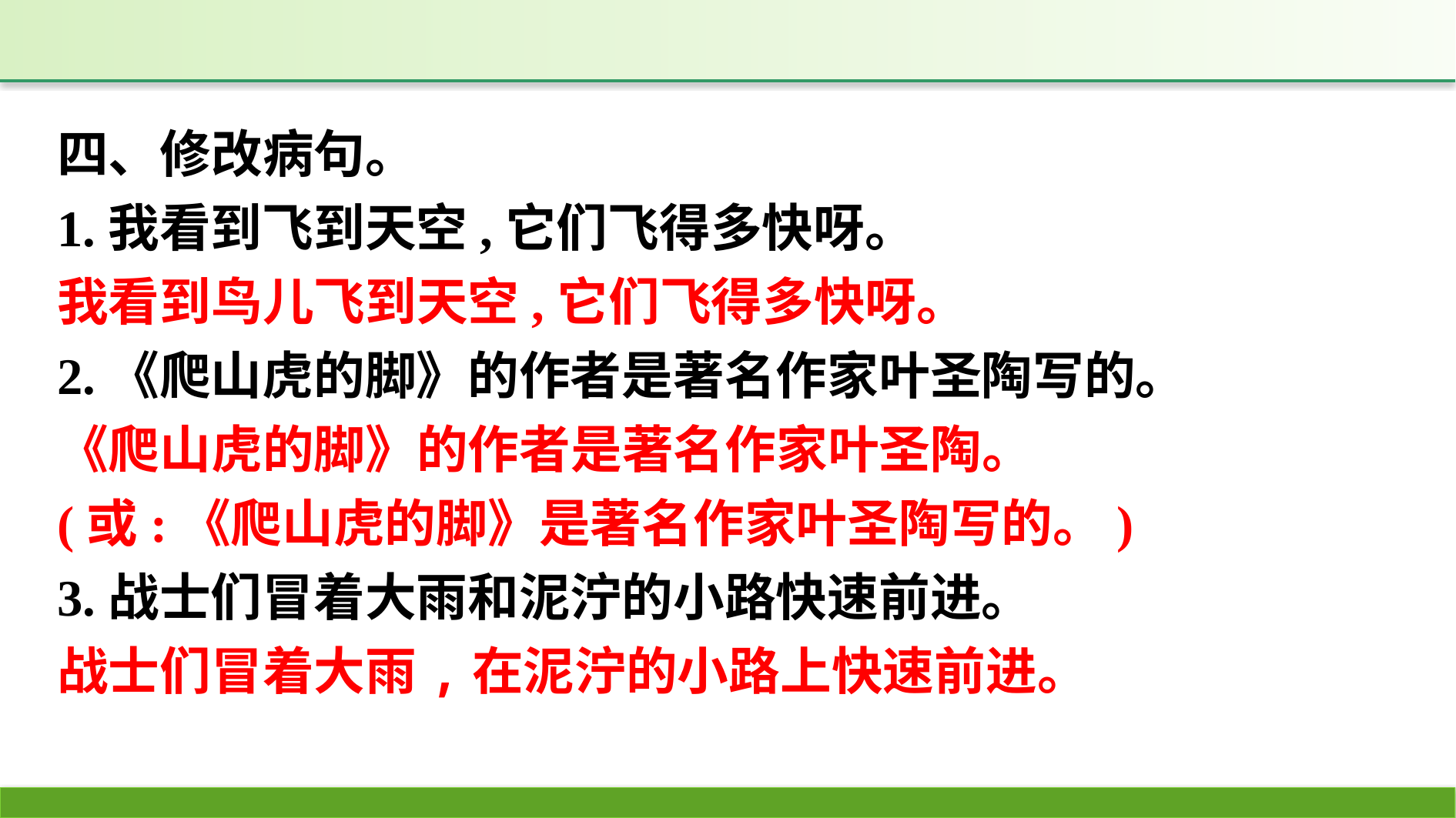

四、修改病句。
1.我看到飞到天空,它们飞得多快呀。
我看到鸟儿飞到天空,它们飞得多快呀。
2.《爬山虎的脚》的作者是著名作家叶圣陶写的。
《爬山虎的脚》的作者是著名作家叶圣陶。
(或:《爬山虎的脚》是著名作家叶圣陶写的。)
3.战士们冒着大雨和泥泞的小路快速前进。
战士们冒着大雨,在泥泞的小路上快速前进。